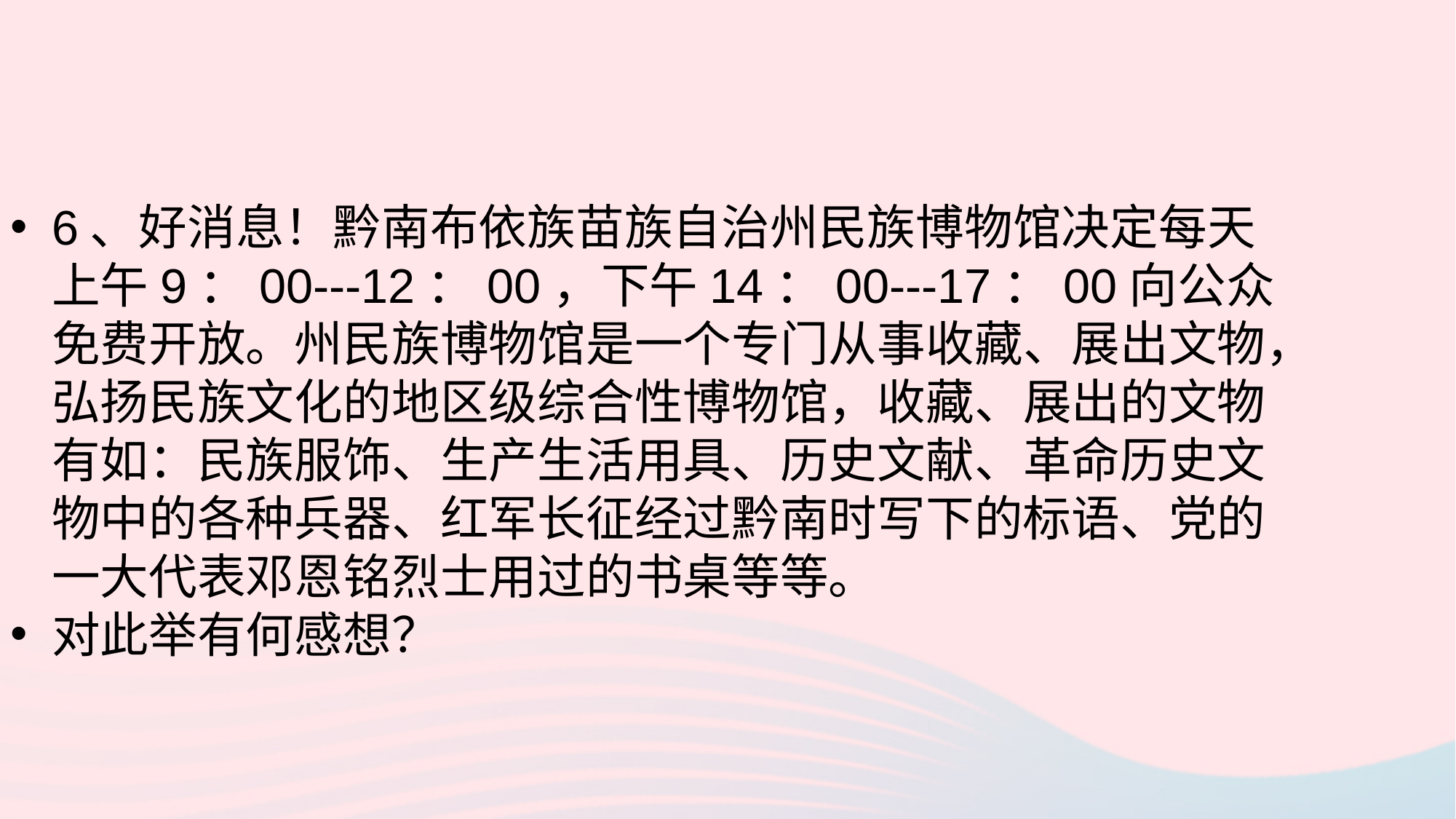

6、好消息！黔南布依族苗族自治州民族博物馆决定每天上午9：00---12：00，下午14：00---17：00向公众免费开放。州民族博物馆是一个专门从事收藏、展出文物，弘扬民族文化的地区级综合性博物馆，收藏、展出的文物有如：民族服饰、生产生活用具、历史文献、革命历史文物中的各种兵器、红军长征经过黔南时写下的标语、党的一大代表邓恩铭烈士用过的书桌等等。
对此举有何感想？